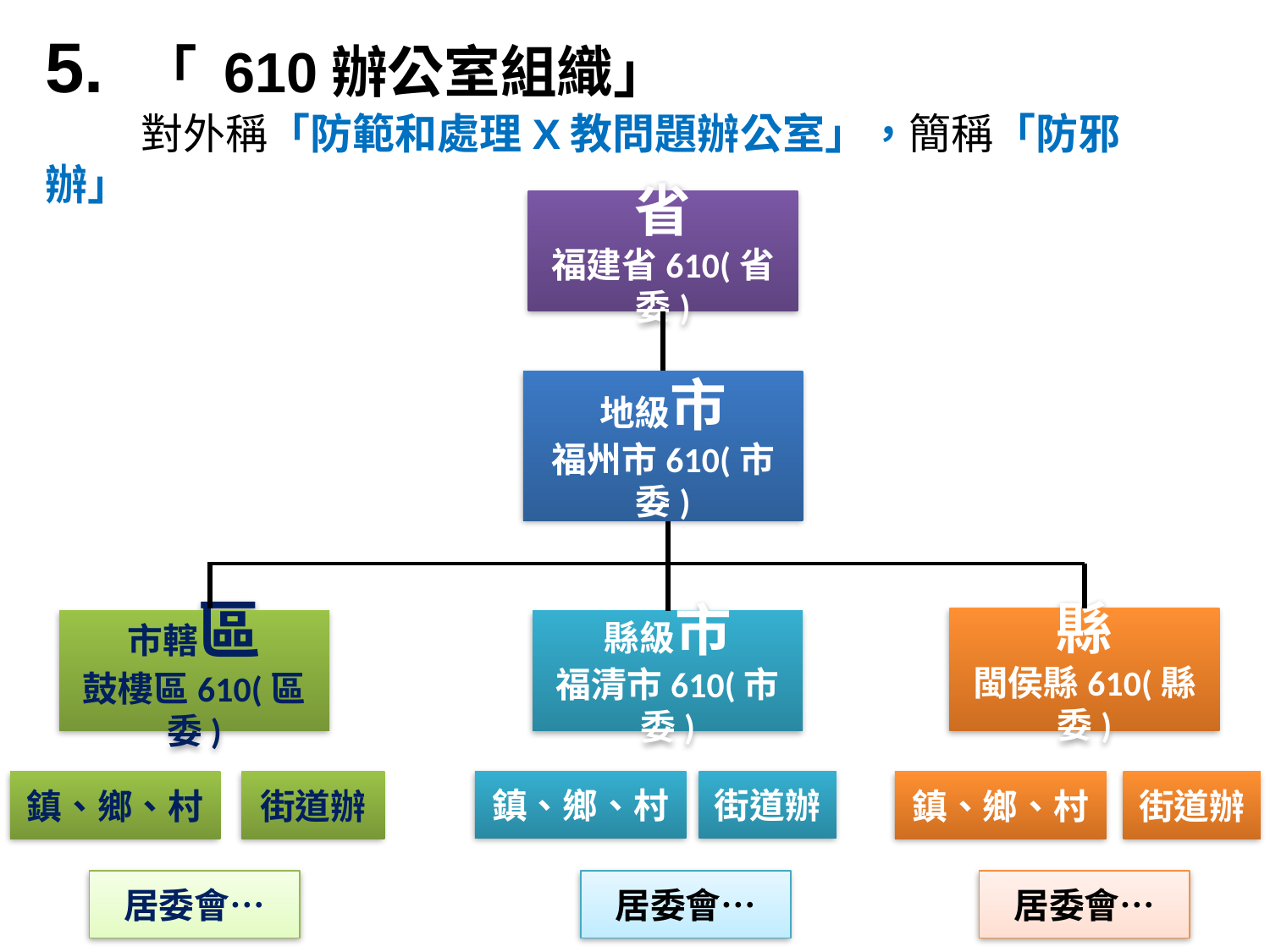

5. 「 610辦公室組織」
         對外稱「防範和處理X教問題辦公室」，簡稱「防邪辦」
省
福建省610(省委)
地級市
福州市610(市委)
縣
閩侯縣610(縣委)
市轄區
鼓樓區610(區委)
縣級市
福清市610(市委)
鎮、鄉、村
街道辦
街道辦
街道辦
鎮、鄉、村
鎮、鄉、村
居委會…
居委會…
居委會…